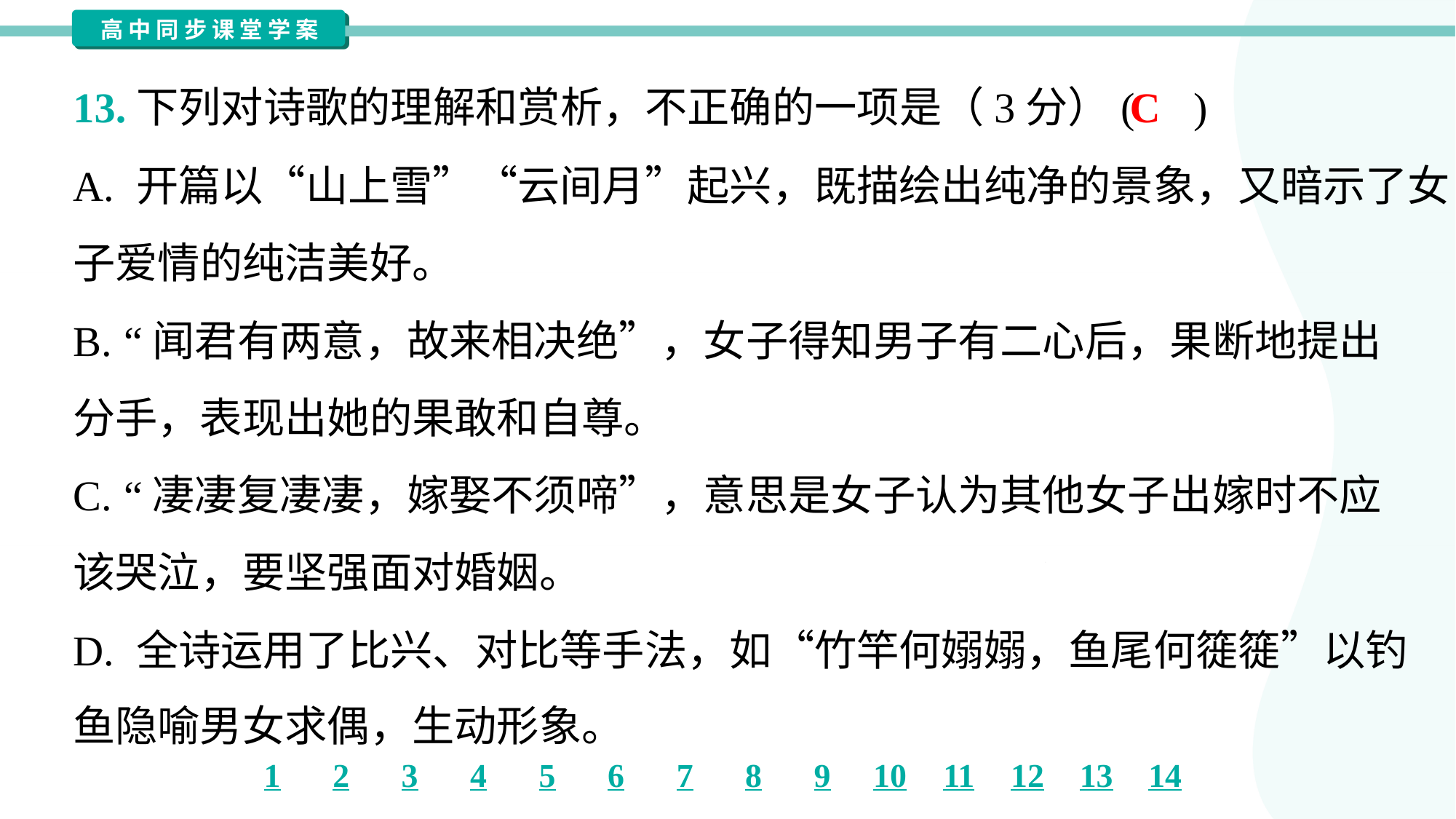

C
13.下列对诗歌的理解和赏析，不正确的一项是（3分）(     )
A. 开篇以“山上雪”“云间月”起兴，既描绘出纯净的景象，又暗示了女
子爱情的纯洁美好。
B. “闻君有两意，故来相决绝”，女子得知男子有二心后，果断地提出
分手，表现出她的果敢和自尊。
C. “凄凄复凄凄，嫁娶不须啼”，意思是女子认为其他女子出嫁时不应
该哭泣，要坚强面对婚姻。
D. 全诗运用了比兴、对比等手法，如“竹竿何嫋嫋，鱼尾何簁簁”以钓
鱼隐喻男女求偶，生动形象。